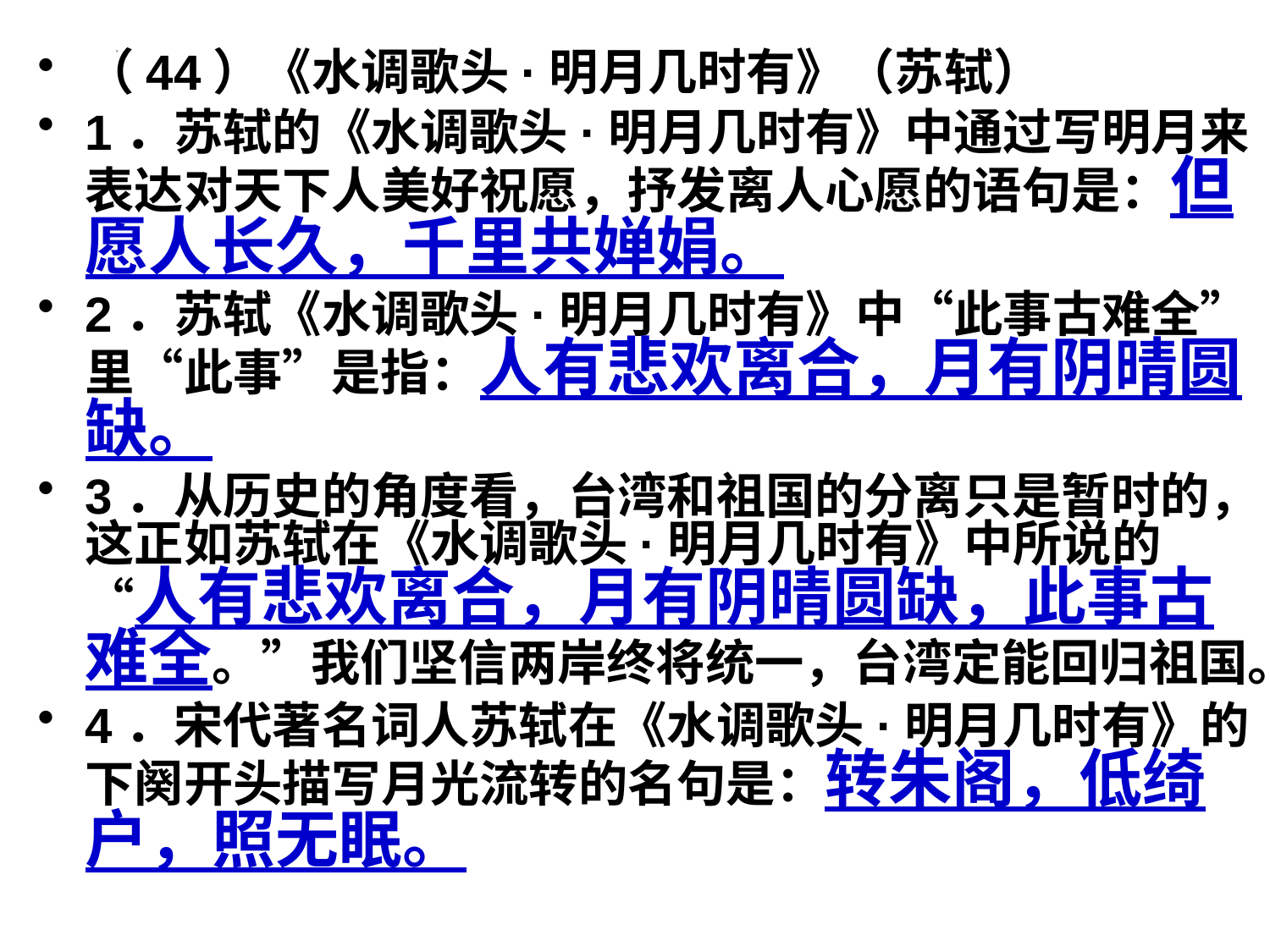

#
（44）《水调歌头·明月几时有》（苏轼）
1．苏轼的《水调歌头·明月几时有》中通过写明月来表达对天下人美好祝愿，抒发离人心愿的语句是：但愿人长久，千里共婵娟。
2．苏轼《水调歌头·明月几时有》中“此事古难全”里“此事”是指：人有悲欢离合，月有阴晴圆缺。
3．从历史的角度看，台湾和祖国的分离只是暂时的，这正如苏轼在《水调歌头·明月几时有》中所说的“人有悲欢离合，月有阴晴圆缺，此事古难全。”我们坚信两岸终将统一，台湾定能回归祖国。
4．宋代著名词人苏轼在《水调歌头·明月几时有》的下阕开头描写月光流转的名句是：转朱阁，低绮户，照无眠。